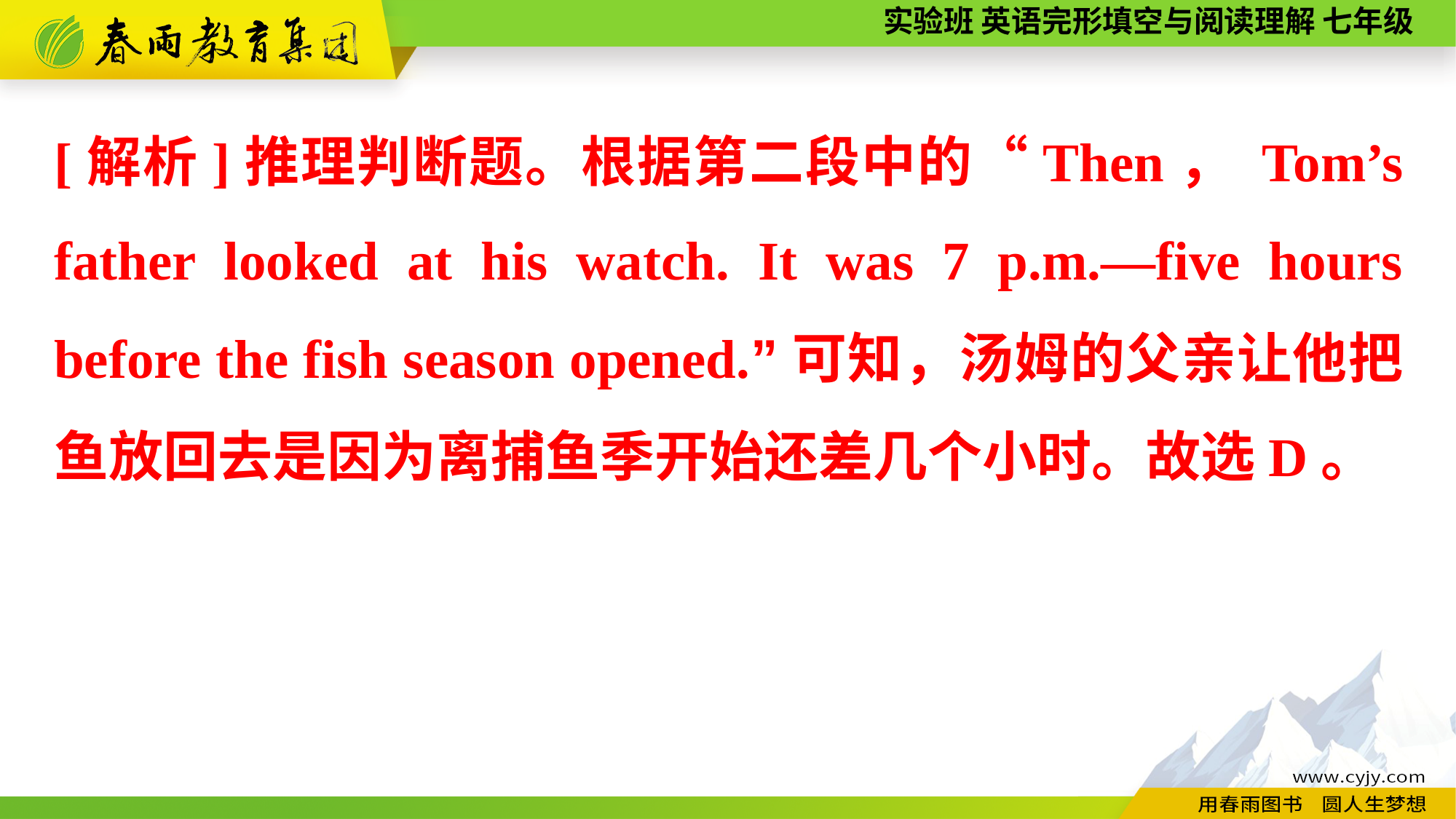

[解析]推理判断题。根据第二段中的“Then， Tom’s father looked at his watch. It was 7 p.m.—five hours before the fish season opened.”可知，汤姆的父亲让他把鱼放回去是因为离捕鱼季开始还差几个小时。故选D。